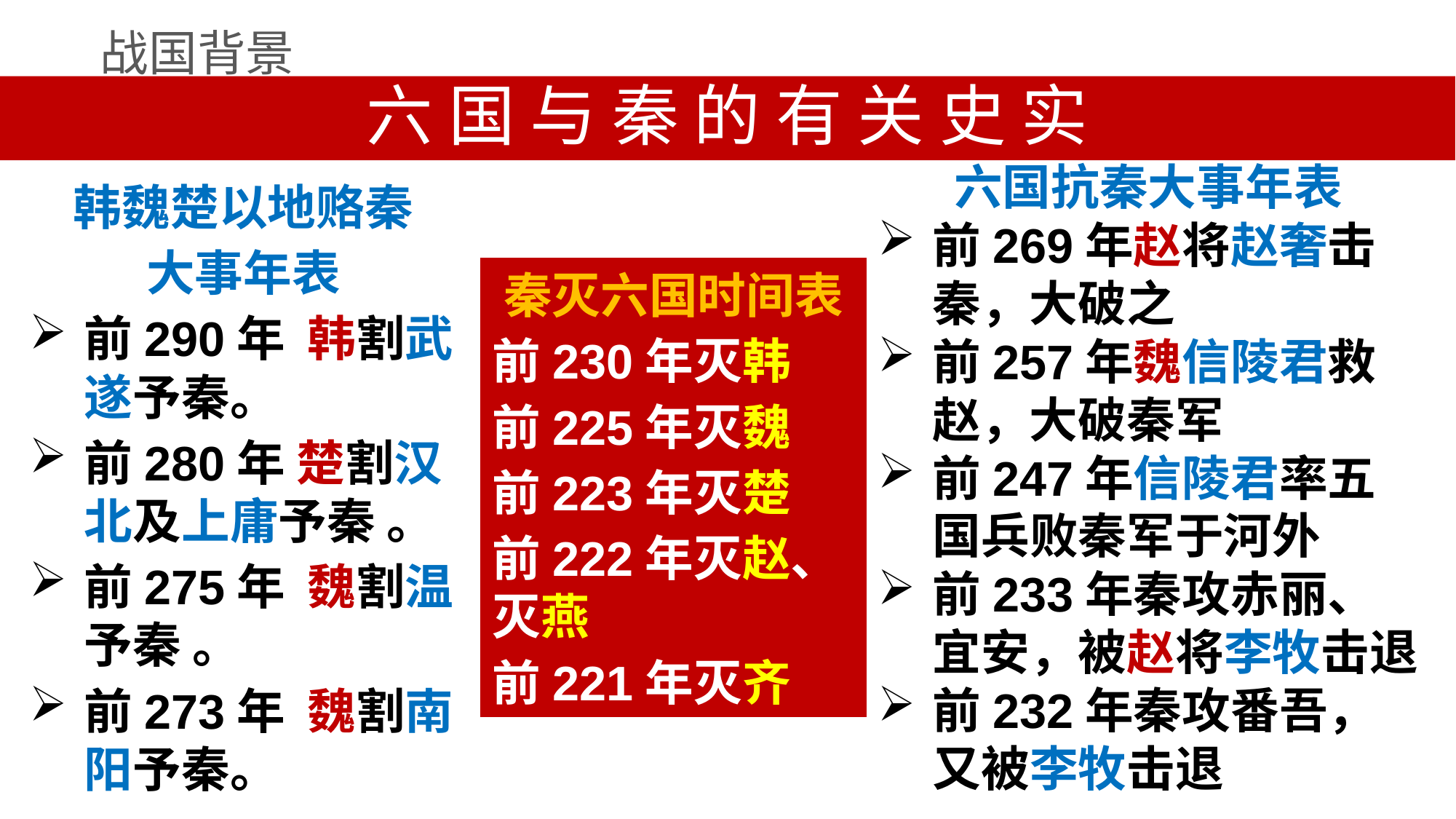

战国背景
六国与秦的有关史实
六国抗秦大事年表
前269年赵将赵奢击秦，大破之
前257年魏信陵君救赵，大破秦军
前247年信陵君率五国兵败秦军于河外
前233年秦攻赤丽、宜安，被赵将李牧击退
前232年秦攻番吾，又被李牧击退
韩魏楚以地赂秦
大事年表
前290年  韩割武遂予秦。
前280年 楚割汉北及上庸予秦 。
前275年  魏割温予秦 。
前273年  魏割南阳予秦。
秦灭六国时间表
前230年灭韩
前225年灭魏
前223年灭楚
前222年灭赵、灭燕
前221年灭齐